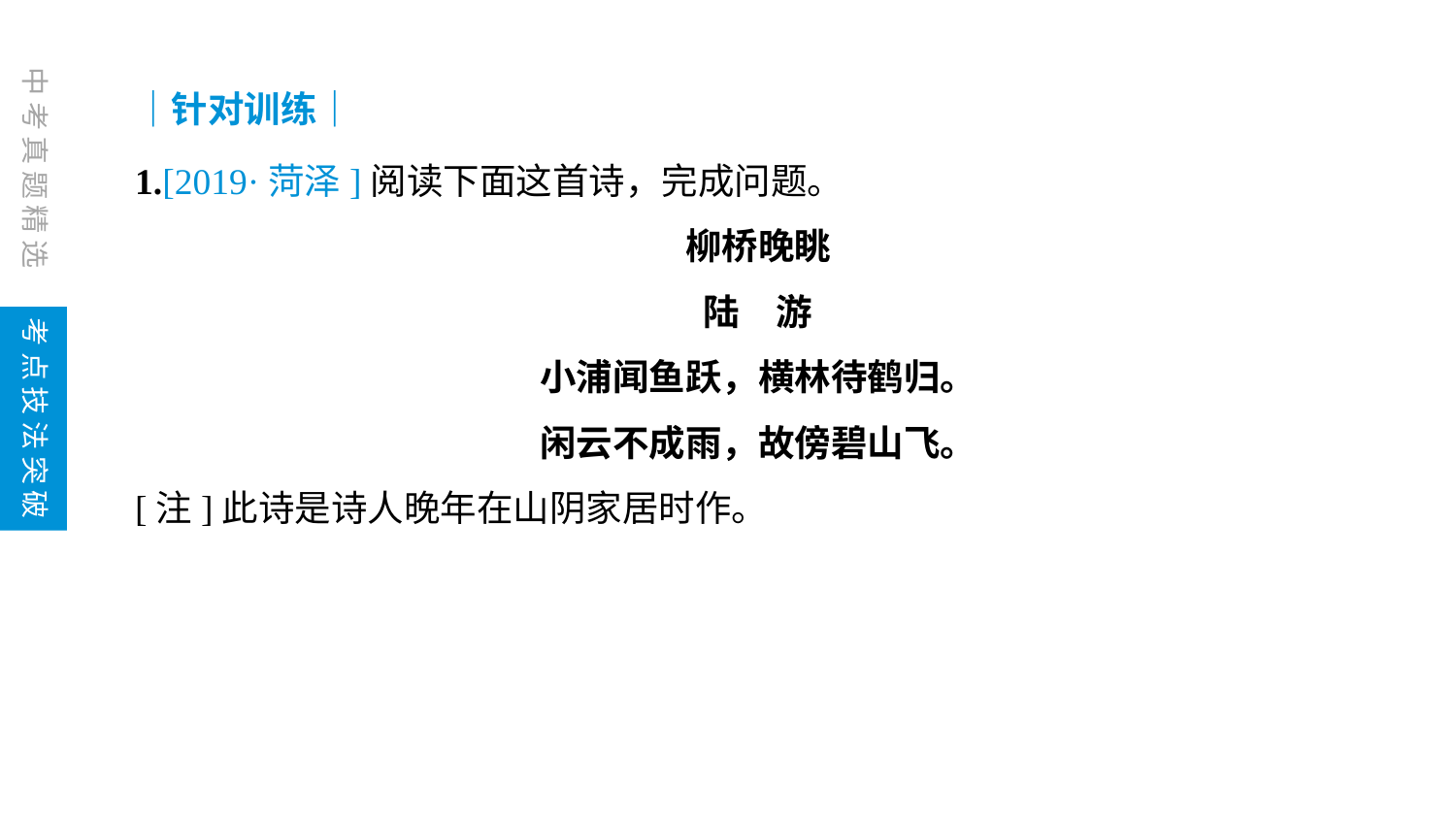

｜针对训练｜
1.[2019·菏泽]阅读下面这首诗，完成问题。
柳桥晚眺
陆　游
小浦闻鱼跃，横林待鹤归。
闲云不成雨，故傍碧山飞。
[注]此诗是诗人晚年在山阴家居时作。